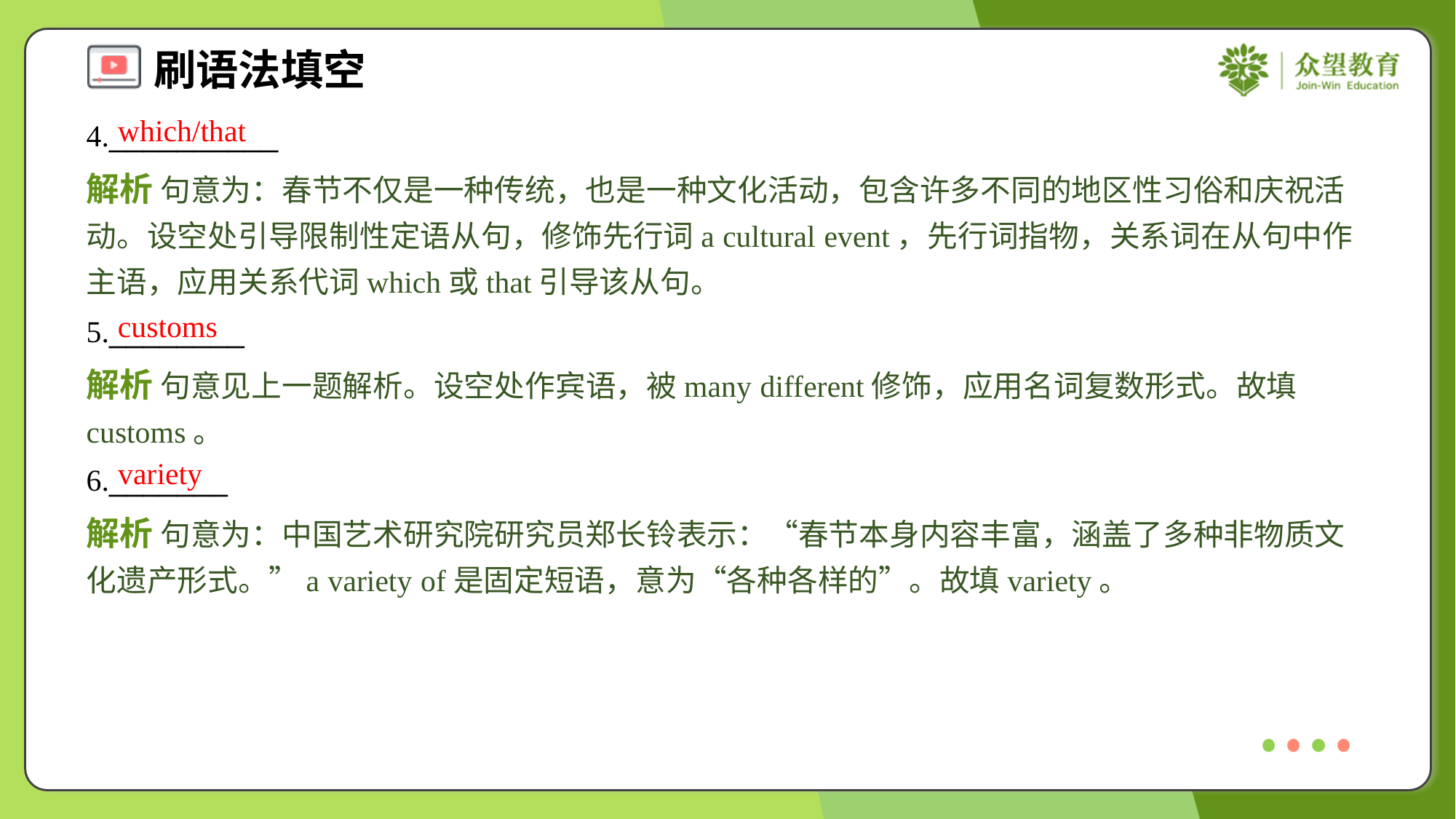

which/that
4.__________
解析 句意为：春节不仅是一种传统，也是一种文化活动，包含许多不同的地区性习俗和庆祝活动。设空处引导限制性定语从句，修饰先行词a cultural event，先行词指物，关系词在从句中作主语，应用关系代词which或that引导该从句。
customs
5.________
解析 句意见上一题解析。设空处作宾语，被many different修饰，应用名词复数形式。故填customs。
variety
6._______
解析 句意为：中国艺术研究院研究员郑长铃表示：“春节本身内容丰富，涵盖了多种非物质文化遗产形式。”a variety of是固定短语，意为“各种各样的”。故填variety。